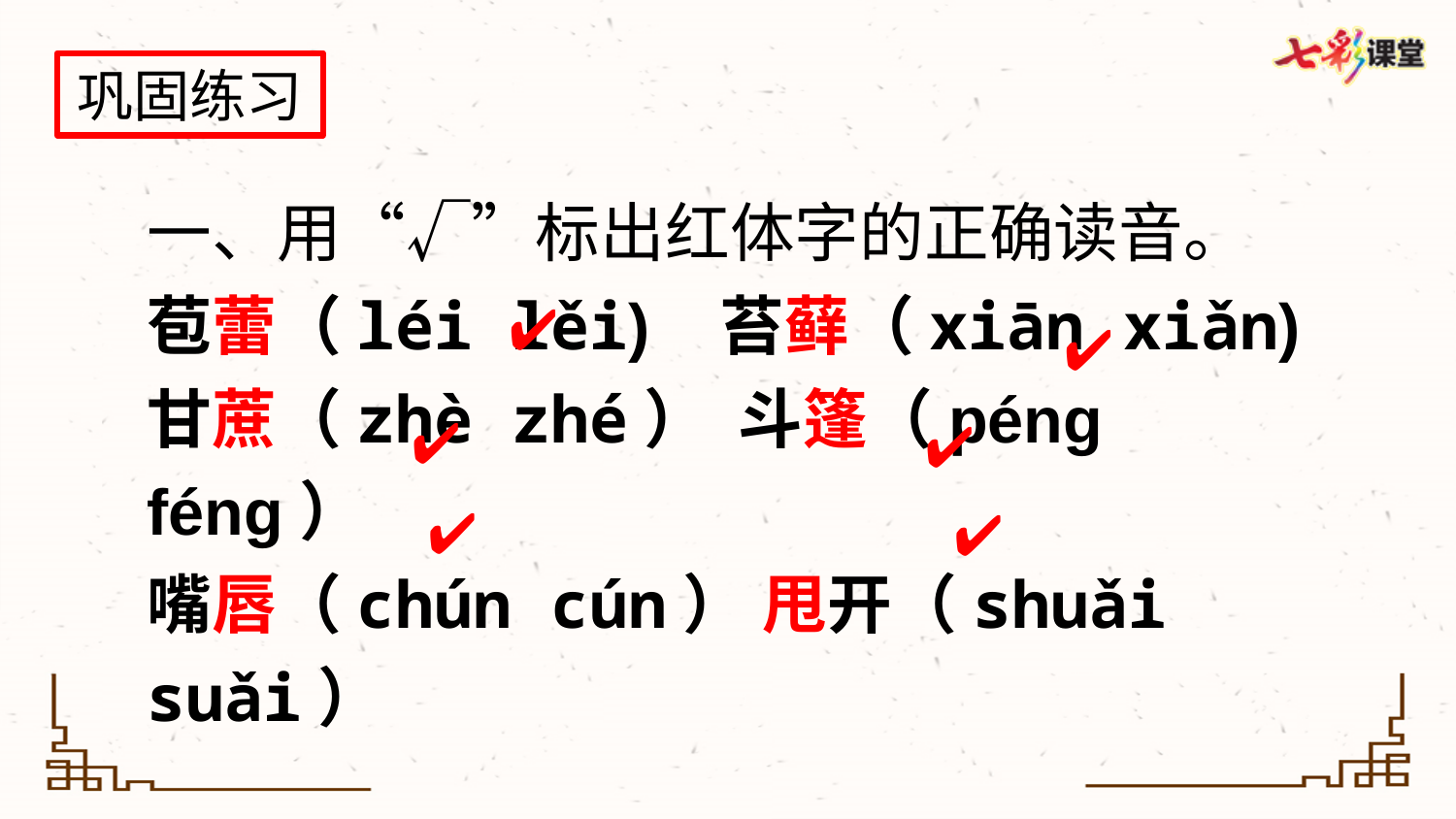

巩固练习
一、用“√”标出红体字的正确读音。
苞蕾（léi lěi)   苔藓（xiān xiǎn)
甘蔗（zhè zhé）  斗篷（péng féng）
嘴唇（chún cún） 甩开（shuǎi suǎi）
✔
✔
✔
✔
✔
✔